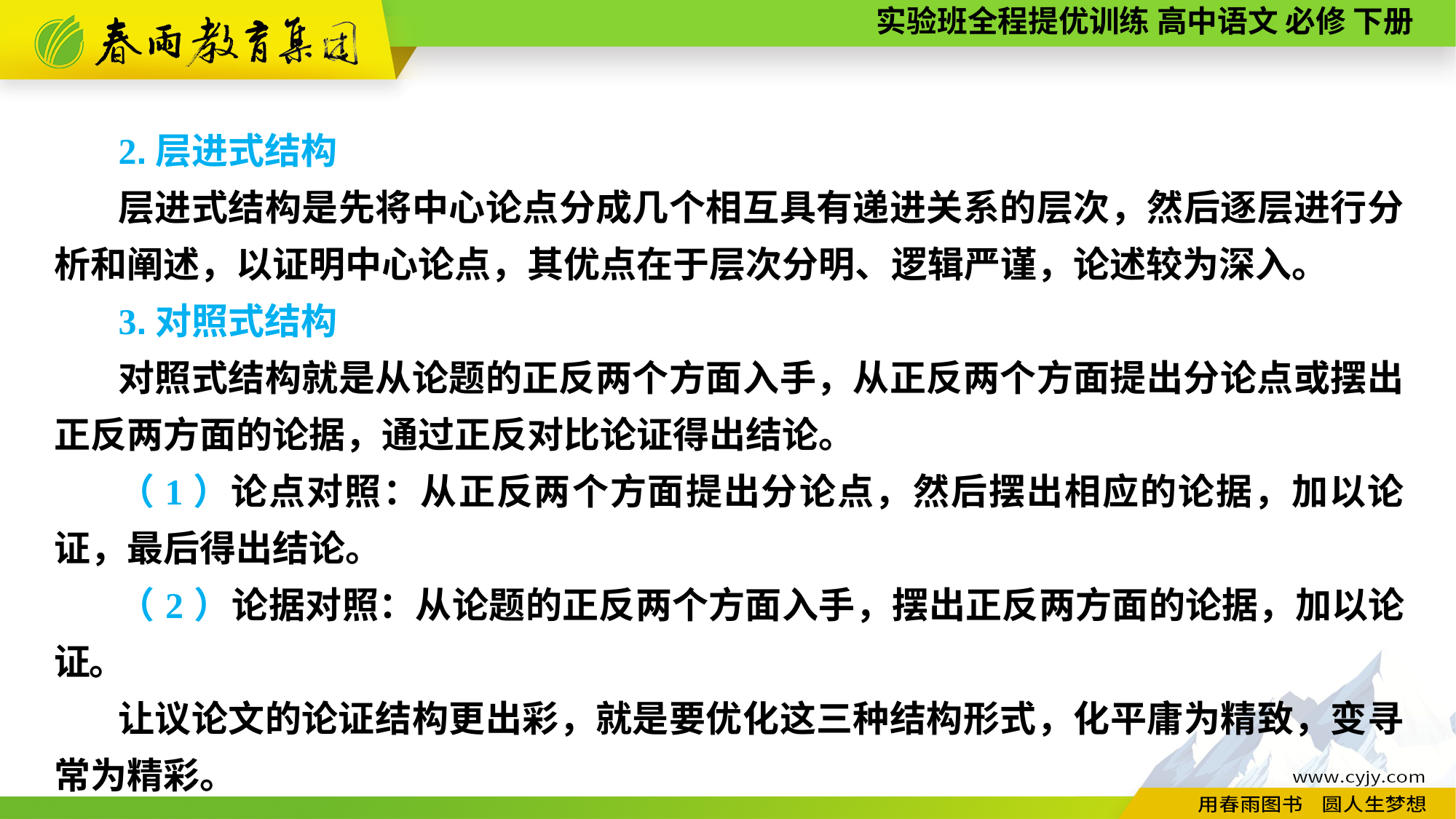

2.层进式结构
层进式结构是先将中心论点分成几个相互具有递进关系的层次，然后逐层进行分析和阐述，以证明中心论点，其优点在于层次分明、逻辑严谨，论述较为深入。
3.对照式结构
对照式结构就是从论题的正反两个方面入手，从正反两个方面提出分论点或摆出正反两方面的论据，通过正反对比论证得出结论。
（1）论点对照：从正反两个方面提出分论点，然后摆出相应的论据，加以论证，最后得出结论。
（2）论据对照：从论题的正反两个方面入手，摆出正反两方面的论据，加以论证。
让议论文的论证结构更出彩，就是要优化这三种结构形式，化平庸为精致，变寻常为精彩。